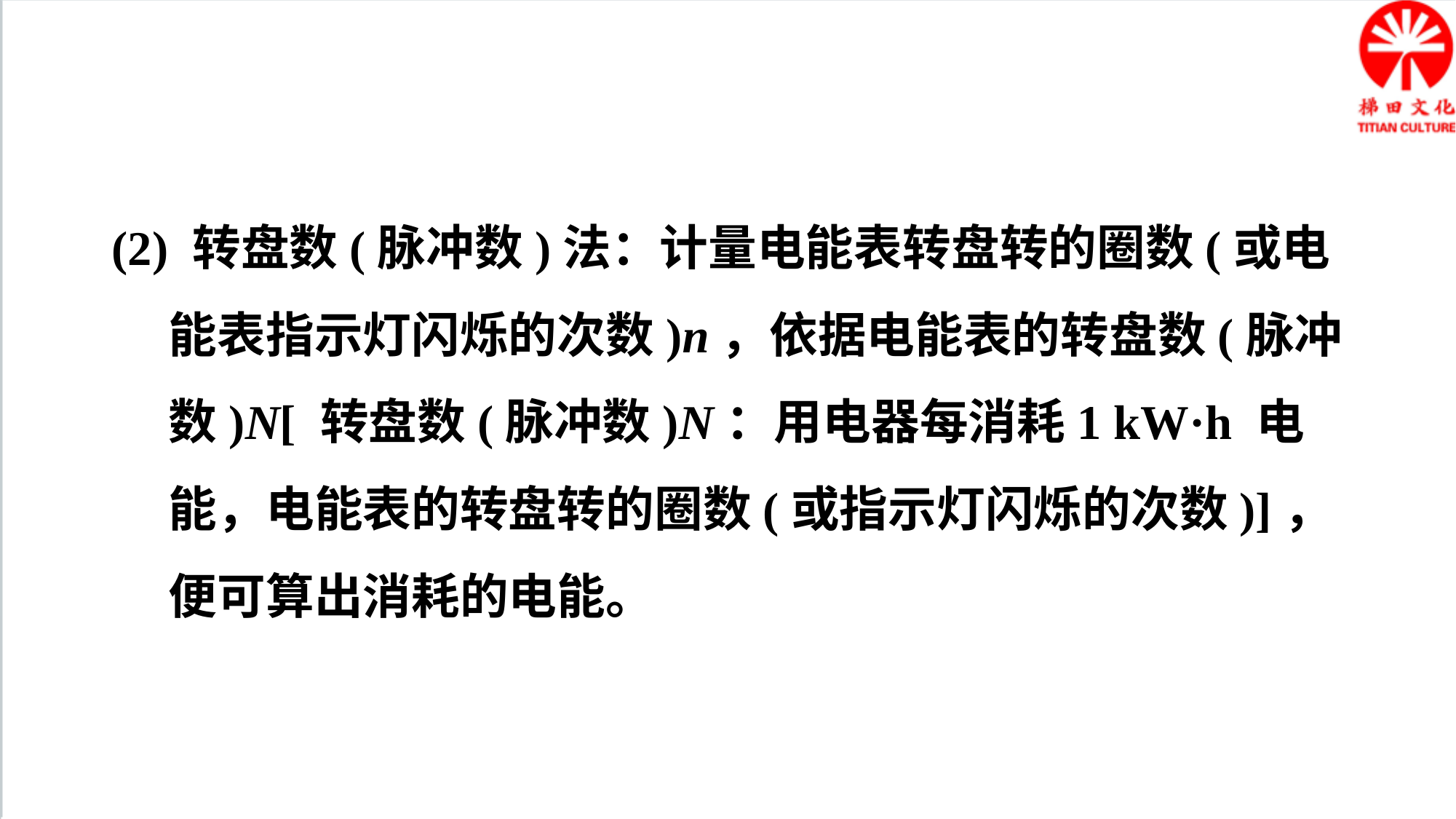

(2) 转盘数(脉冲数)法：计量电能表转盘转的圈数(或电能表指示灯闪烁的次数)n，依据电能表的转盘数(脉冲数)N[ 转盘数(脉冲数)N：用电器每消耗1 kW·h 电能，电能表的转盘转的圈数(或指示灯闪烁的次数)]，便可算出消耗的电能。